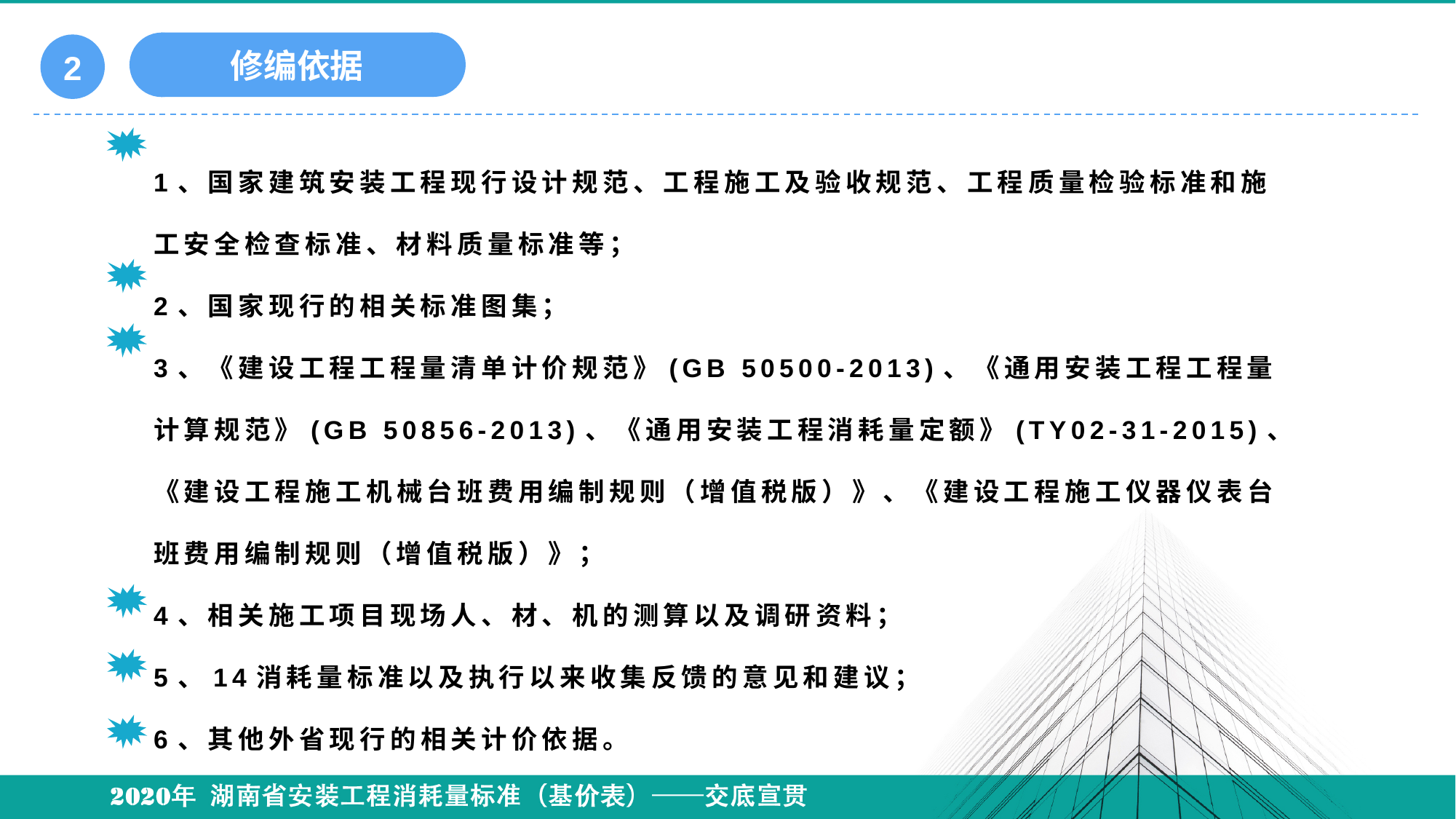

修编依据

2

# 1、国家建筑安装工程现行设计规范、工程施工及验收规范、工程质量检验标准和施工安全检查标准、材料质量标准等； 2、国家现行的相关标准图集； 3、《建设工程工程量清单计价规范》(GB 50500-2013)、《通用安装工程工程量计算规范》(GB 50856-2013)、《通用安装工程消耗量定额》(TY02-31-2015)、《建设工程施工机械台班费用编制规则（增值税版）》、《建设工程施工仪器仪表台班费用编制规则（增值税版）》； 4、相关施工项目现场人、材、机的测算以及调研资料； 5、14消耗量标准以及执行以来收集反馈的意见和建议； 6、其他外省现行的相关计价依据。